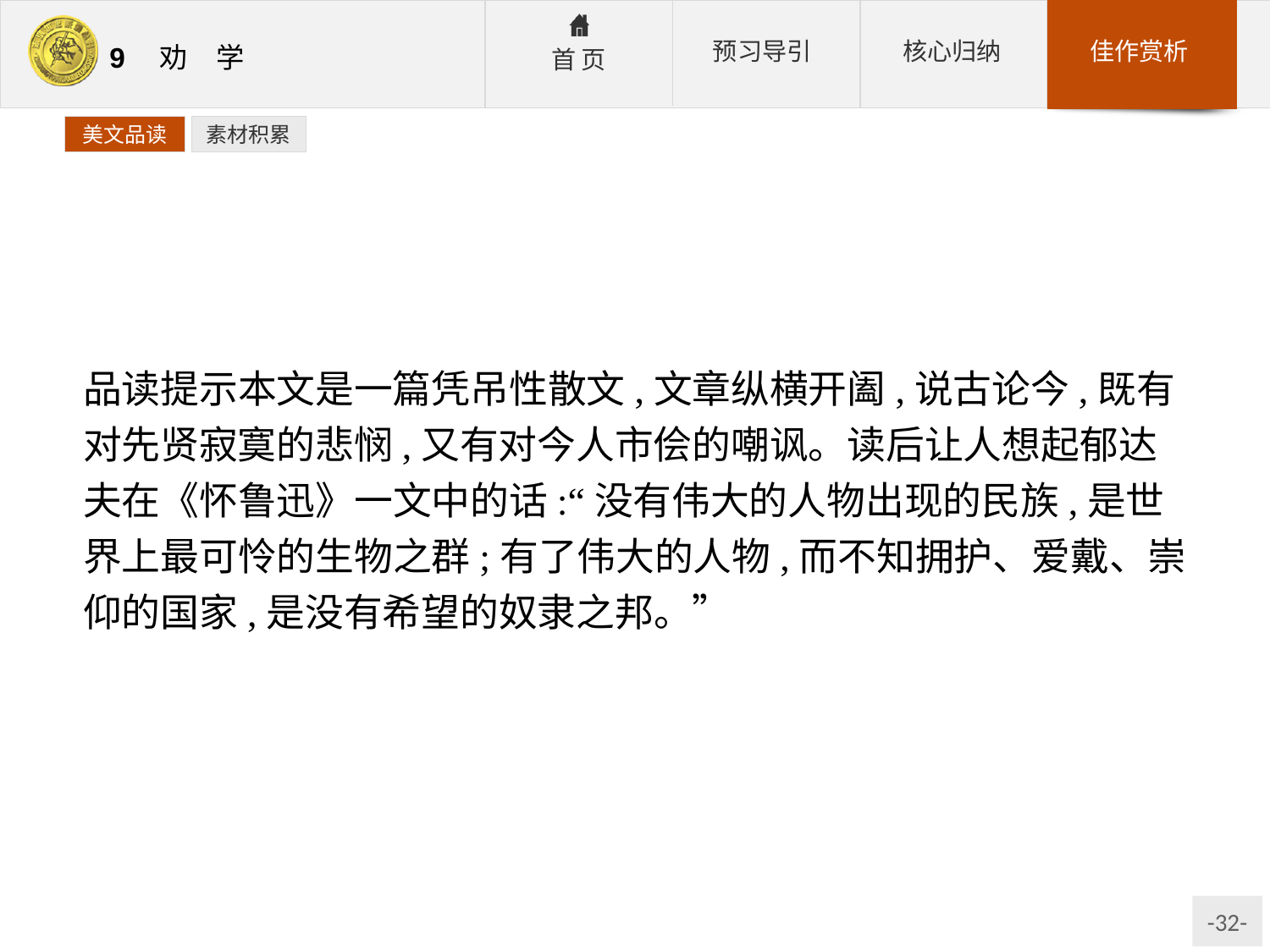

美文品读
素材积累
品读提示本文是一篇凭吊性散文,文章纵横开阖,说古论今,既有对先贤寂寞的悲悯,又有对今人市侩的嘲讽。读后让人想起郁达夫在《怀鲁迅》一文中的话:“没有伟大的人物出现的民族,是世界上最可怜的生物之群;有了伟大的人物,而不知拥护、爱戴、崇仰的国家,是没有希望的奴隶之邦。”